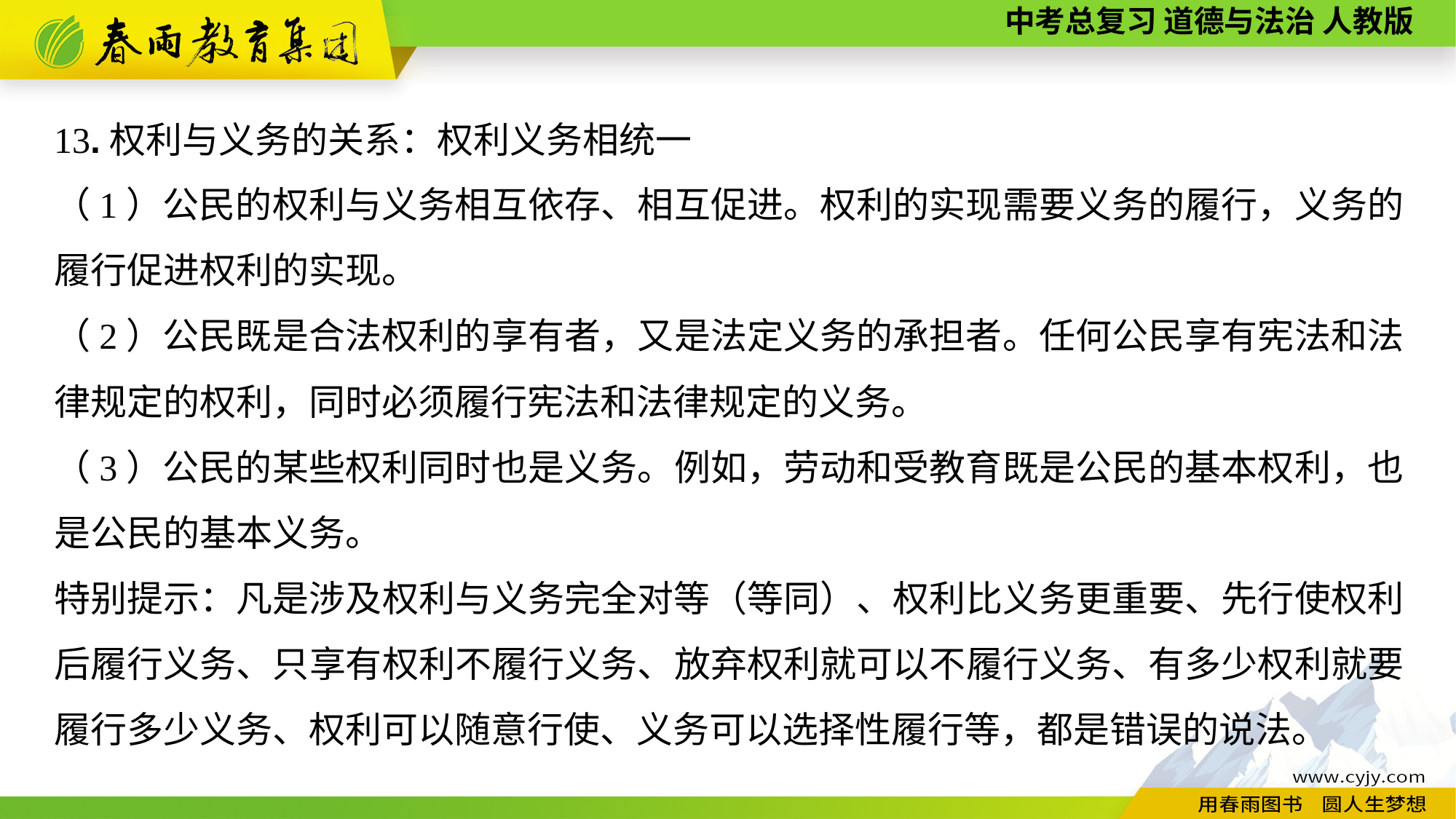

13.权利与义务的关系：权利义务相统一
（1）公民的权利与义务相互依存、相互促进。权利的实现需要义务的履行，义务的履行促进权利的实现。
（2）公民既是合法权利的享有者，又是法定义务的承担者。任何公民享有宪法和法律规定的权利，同时必须履行宪法和法律规定的义务。
（3）公民的某些权利同时也是义务。例如，劳动和受教育既是公民的基本权利，也是公民的基本义务。
特别提示：凡是涉及权利与义务完全对等（等同）、权利比义务更重要、先行使权利后履行义务、只享有权利不履行义务、放弃权利就可以不履行义务、有多少权利就要履行多少义务、权利可以随意行使、义务可以选择性履行等，都是错误的说法。